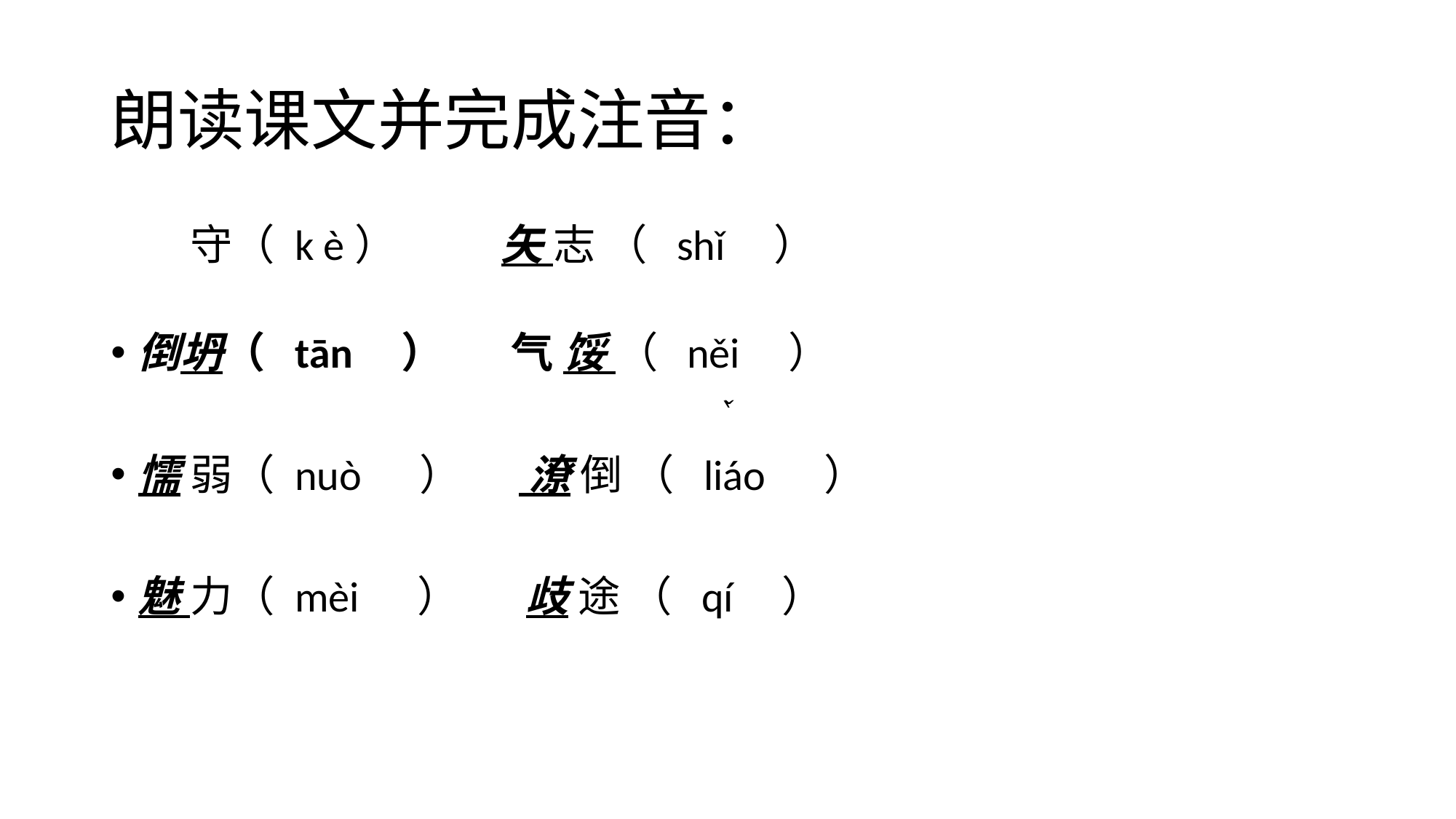

# 朗读课文并完成注音：
恪 守（ k è）           矢 志 （  shǐ    ）

倒坍（  tān    ）       气 馁 （  něi    ）

懦 弱（ nuò     ）       潦 倒 （  liáo     ）

魅 力（ mèi     ）       歧 途 （  qí    ）
‵
ˇ